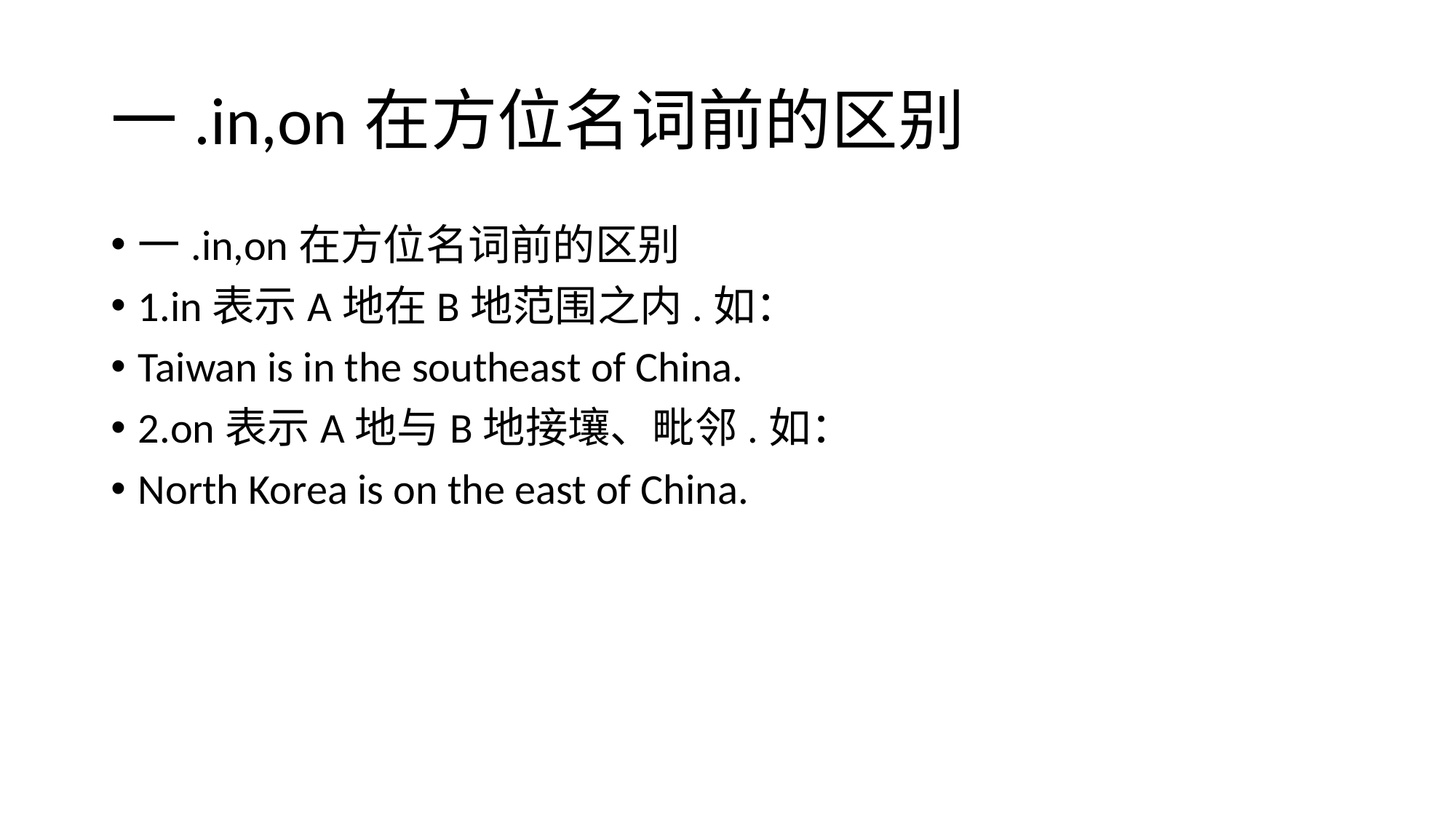

# 一.in,on在方位名词前的区别
一.in,on在方位名词前的区别
1.in表示A地在B地范围之内.如：
Taiwan is in the southeast of China.
2.on表示A地与B地接壤、毗邻.如：
North Korea is on the east of China.